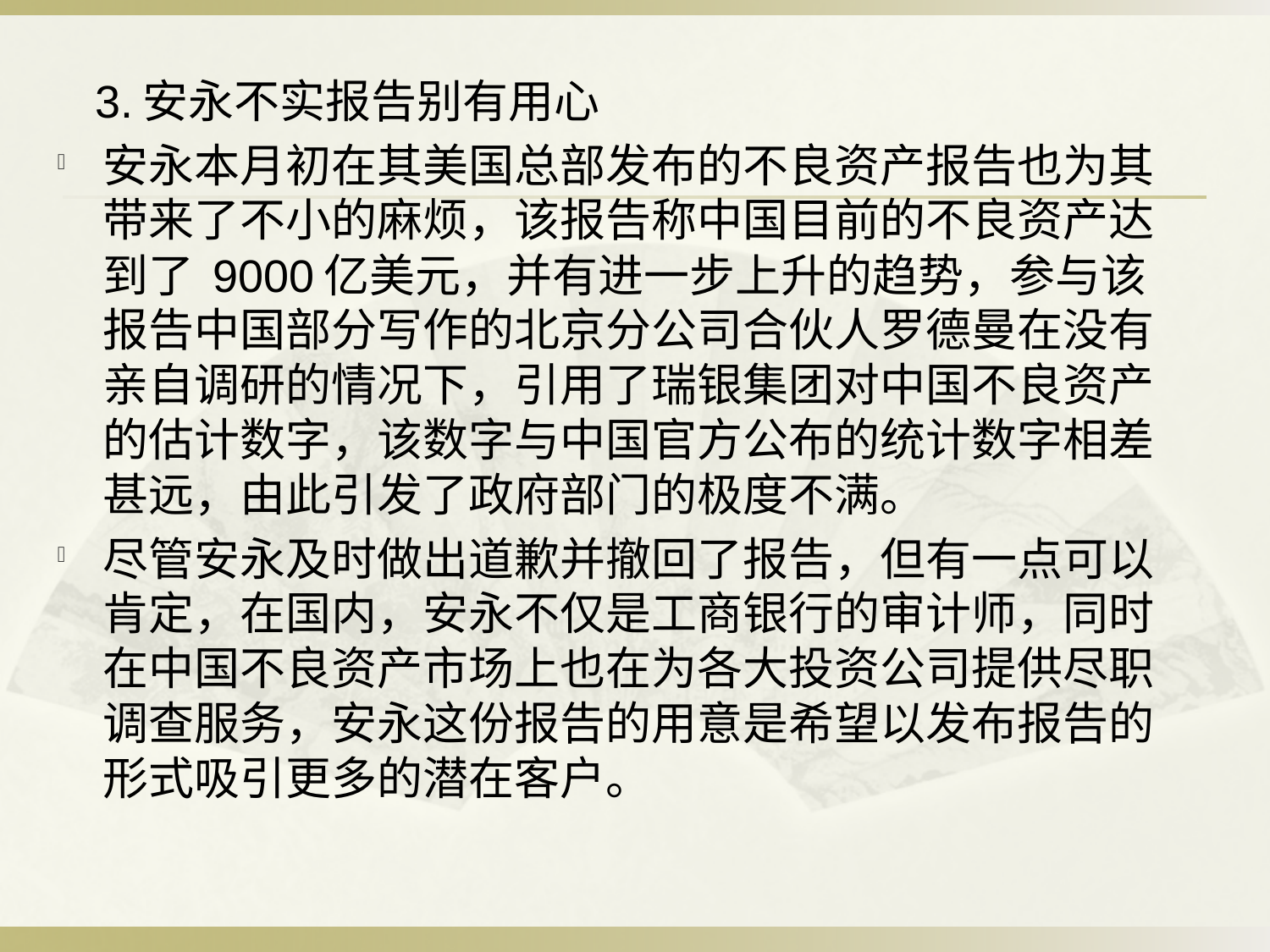

3.安永不实报告别有用心
安永本月初在其美国总部发布的不良资产报告也为其带来了不小的麻烦，该报告称中国目前的不良资产达到了 9000亿美元，并有进一步上升的趋势，参与该报告中国部分写作的北京分公司合伙人罗德曼在没有亲自调研的情况下，引用了瑞银集团对中国不良资产的估计数字，该数字与中国官方公布的统计数字相差甚远，由此引发了政府部门的极度不满。
尽管安永及时做出道歉并撤回了报告，但有一点可以肯定，在国内，安永不仅是工商银行的审计师，同时在中国不良资产市场上也在为各大投资公司提供尽职调查服务，安永这份报告的用意是希望以发布报告的形式吸引更多的潜在客户。